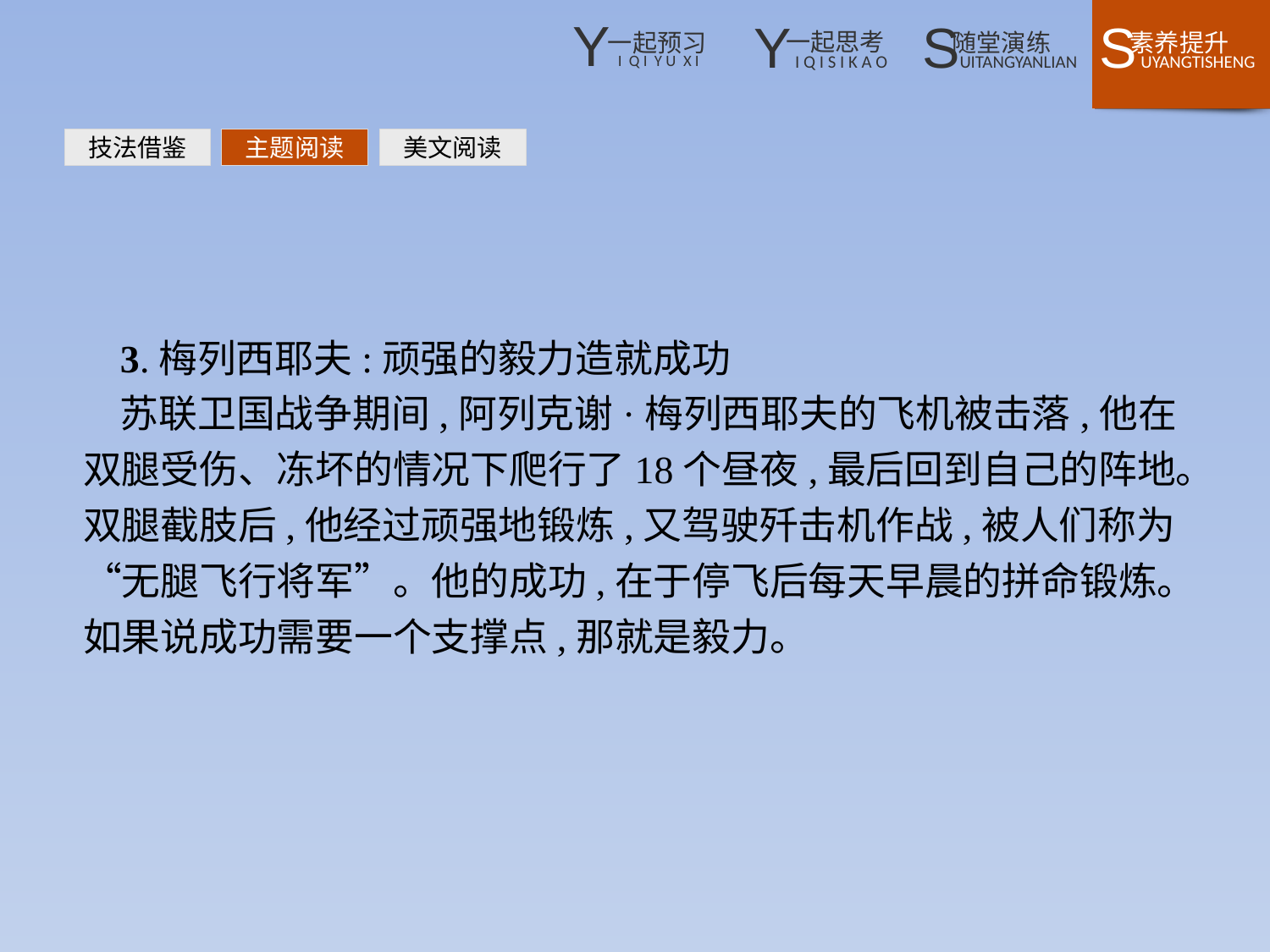

技法借鉴
主题阅读
美文阅读
3.梅列西耶夫:顽强的毅力造就成功
苏联卫国战争期间,阿列克谢·梅列西耶夫的飞机被击落,他在双腿受伤、冻坏的情况下爬行了18个昼夜,最后回到自己的阵地。双腿截肢后,他经过顽强地锻炼,又驾驶歼击机作战,被人们称为“无腿飞行将军”。他的成功,在于停飞后每天早晨的拼命锻炼。如果说成功需要一个支撑点,那就是毅力。